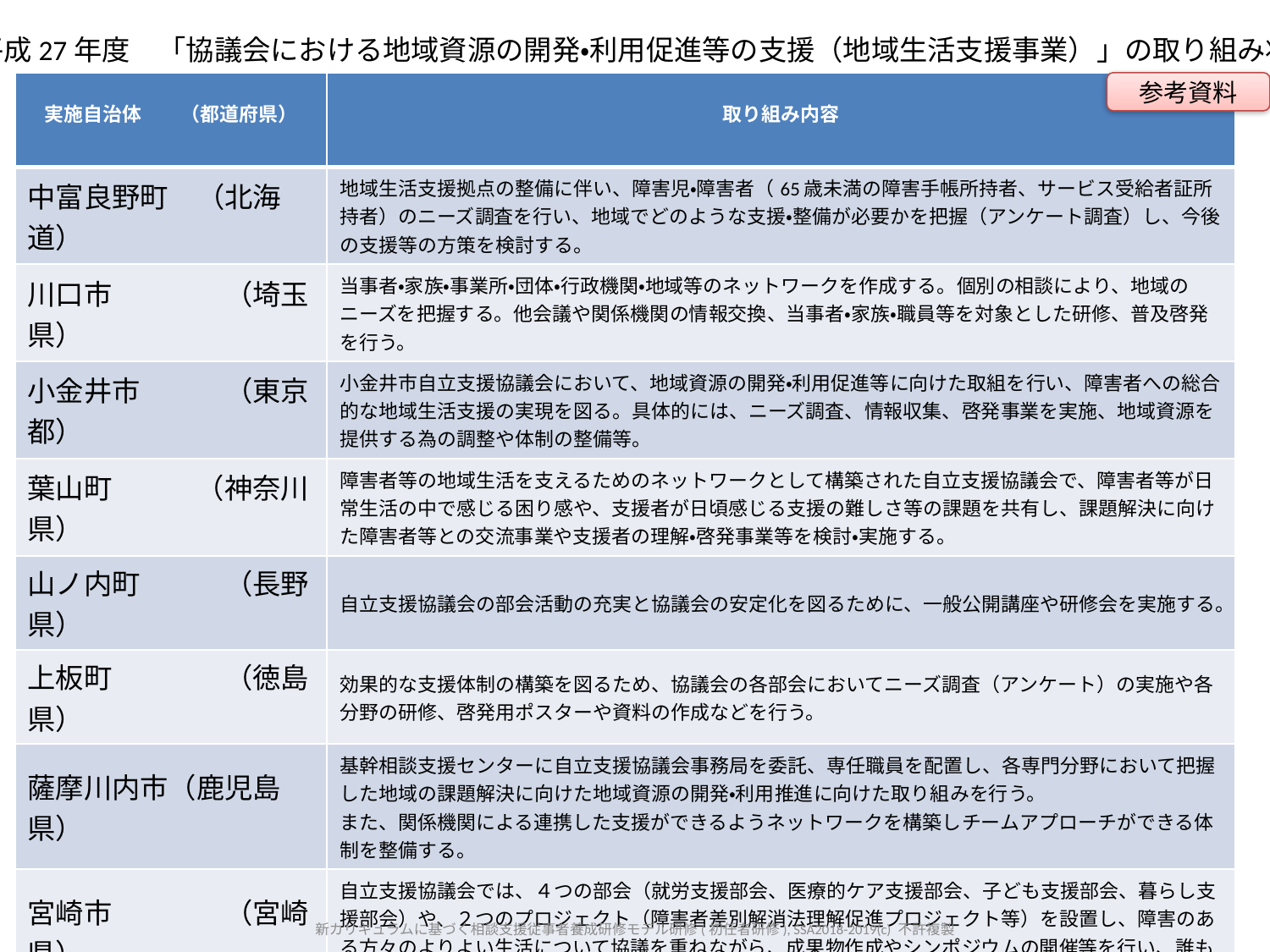

平成27年度　「協議会における地域資源の開発・利用促進等の支援（地域生活支援事業）」の取り組み状況
| 実施自治体　　（都道府県） | 取り組み内容 |
| --- | --- |
| 中富良野町　（北海道） | 地域生活支援拠点の整備に伴い、障害児・障害者（65歳未満の障害手帳所持者、サービス受給者証所持者）のニーズ調査を行い、地域でどのような支援・整備が必要かを把握（アンケート調査）し、今後の支援等の方策を検討する。 |
| 川口市　　　　（埼玉県） | 当事者・家族・事業所・団体・行政機関・地域等のネットワークを作成する。個別の相談により、地域のニーズを把握する。他会議や関係機関の情報交換、当事者・家族・職員等を対象とした研修、普及啓発を行う。 |
| 小金井市　　　（東京都） | 小金井市自立支援協議会において、地域資源の開発・利用促進等に向けた取組を行い、障害者への総合的な地域生活支援の実現を図る。具体的には、ニーズ調査、情報収集、啓発事業を実施、地域資源を提供する為の調整や体制の整備等。 |
| 葉山町　　　（神奈川県） | 障害者等の地域生活を支えるためのネットワークとして構築された自立支援協議会で、障害者等が日常生活の中で感じる困り感や、支援者が日頃感じる支援の難しさ等の課題を共有し、課題解決に向けた障害者等との交流事業や支援者の理解・啓発事業等を検討・実施する。 |
| 山ノ内町　　　（長野県） | 自立支援協議会の部会活動の充実と協議会の安定化を図るために、一般公開講座や研修会を実施する。 |
| 上板町　　　　（徳島県） | 効果的な支援体制の構築を図るため、協議会の各部会においてニーズ調査（アンケート）の実施や各分野の研修、啓発用ポスターや資料の作成などを行う。 |
| 薩摩川内市（鹿児島県） | 基幹相談支援センターに自立支援協議会事務局を委託、専任職員を配置し、各専門分野において把握した地域の課題解決に向けた地域資源の開発・利用推進に向けた取り組みを行う。 また、関係機関による連携した支援ができるようネットワークを構築しチームアプローチができる体制を整備する。 |
| 宮崎市　　　　（宮崎県） | 自立支援協議会では、４つの部会（就労支援部会、医療的ケア支援部会、子ども支援部会、暮らし支援部会）や、２つのプロジェクト（障害者差別解消法理解促進プロジェクト等）を設置し、障害のある方々のよりよい生活について協議を重ねながら、成果物作成やシンポジウムの開催等を行い、誰もが住みやすいまちづくりの実現を目指している。 |
参考資料
新カリキュラムに基づく相談支援従事者養成研修モデル研修(初任者研修), SSA2018-2019(c) 不許複製